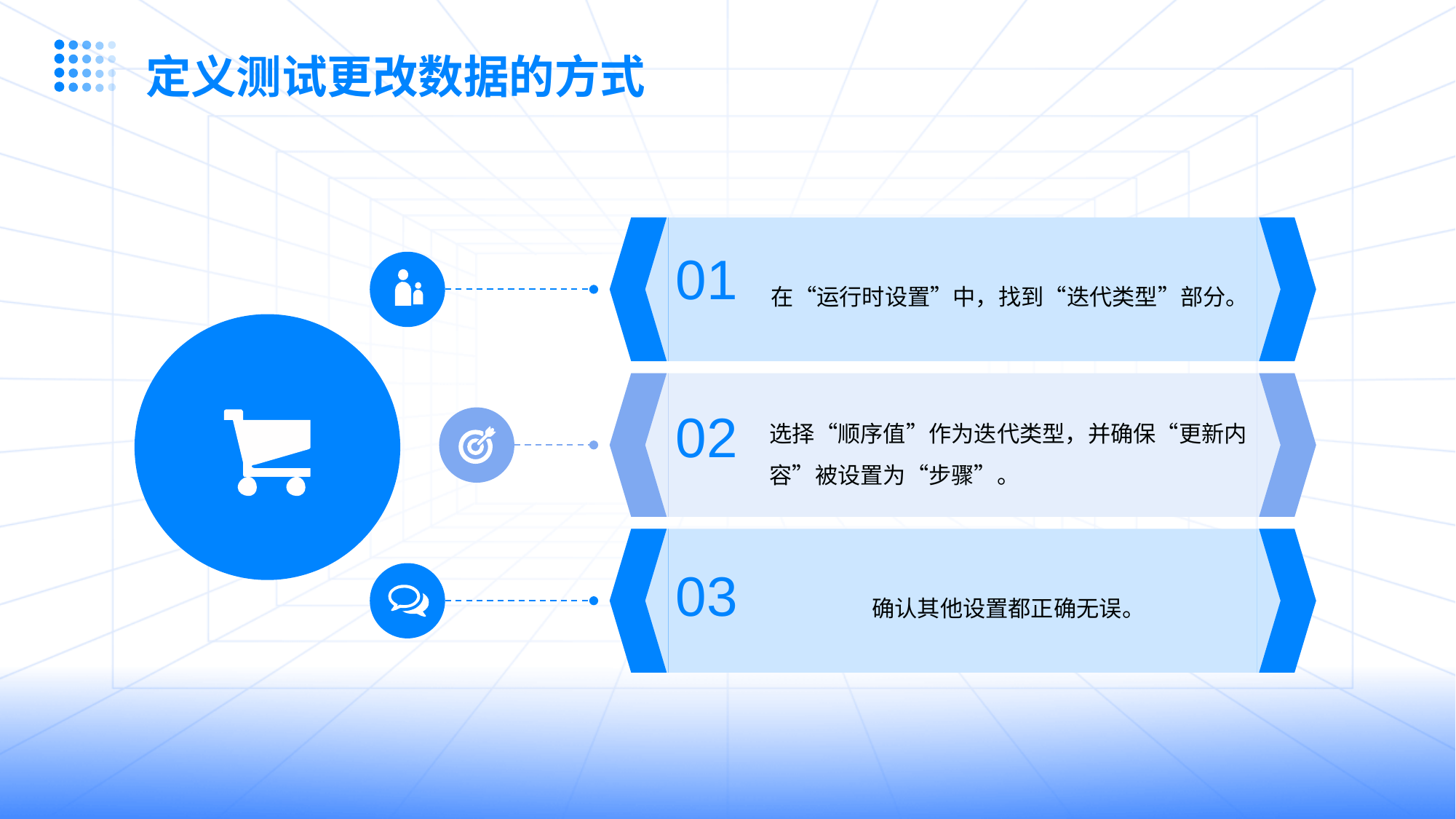

定义测试更改数据的方式

在“运行时设置”中，找到“迭代类型”部分。

01

选择“顺序值”作为迭代类型，并确保“更新内容”被设置为“步骤”。

02

确认其他设置都正确无误。

03